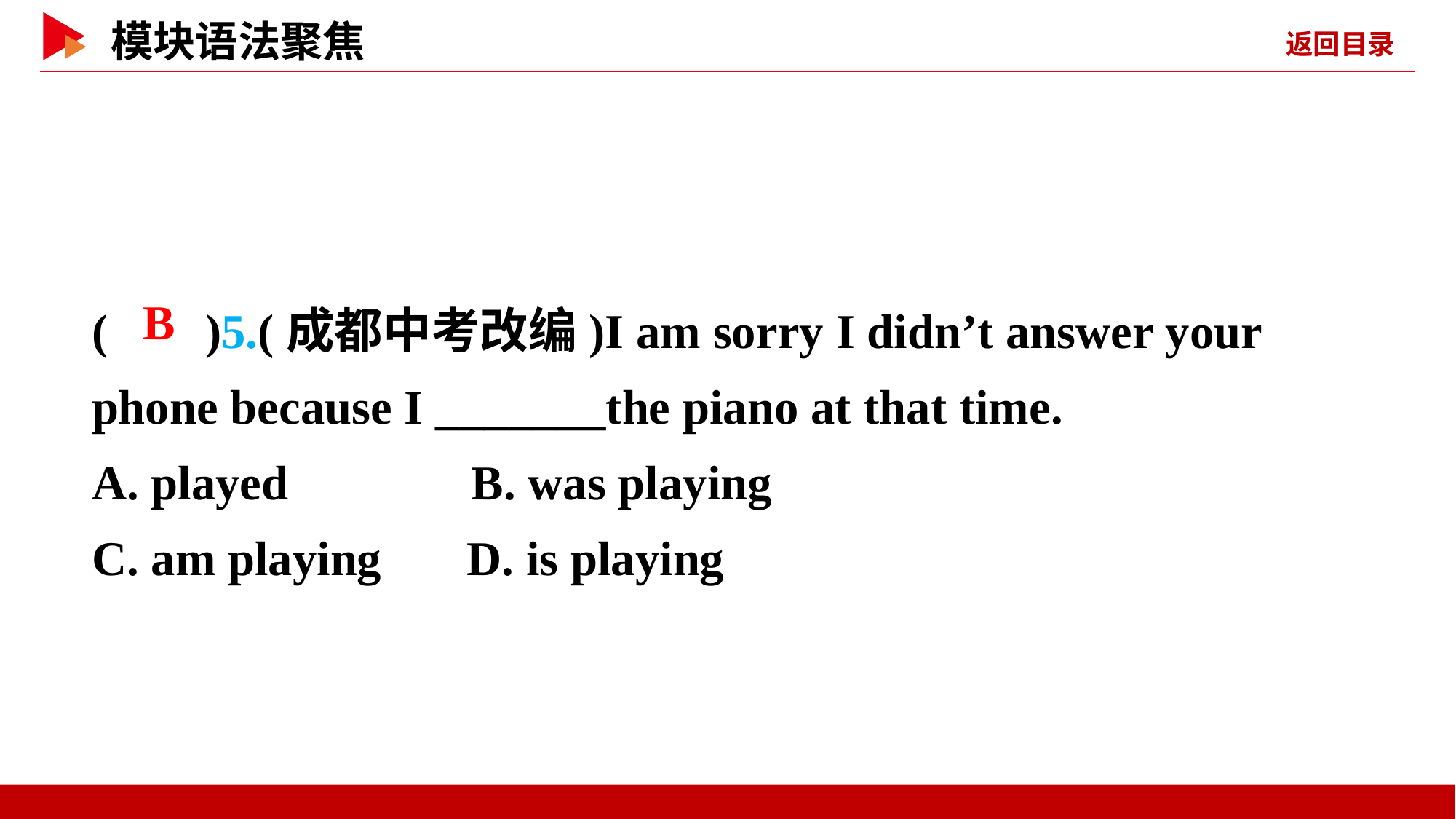

(        )5.(成都中考改编)I am sorry I didn’t answer your phone because I _______the piano at that time.
A. played               B. was playing
C. am playing       D. is playing
   B